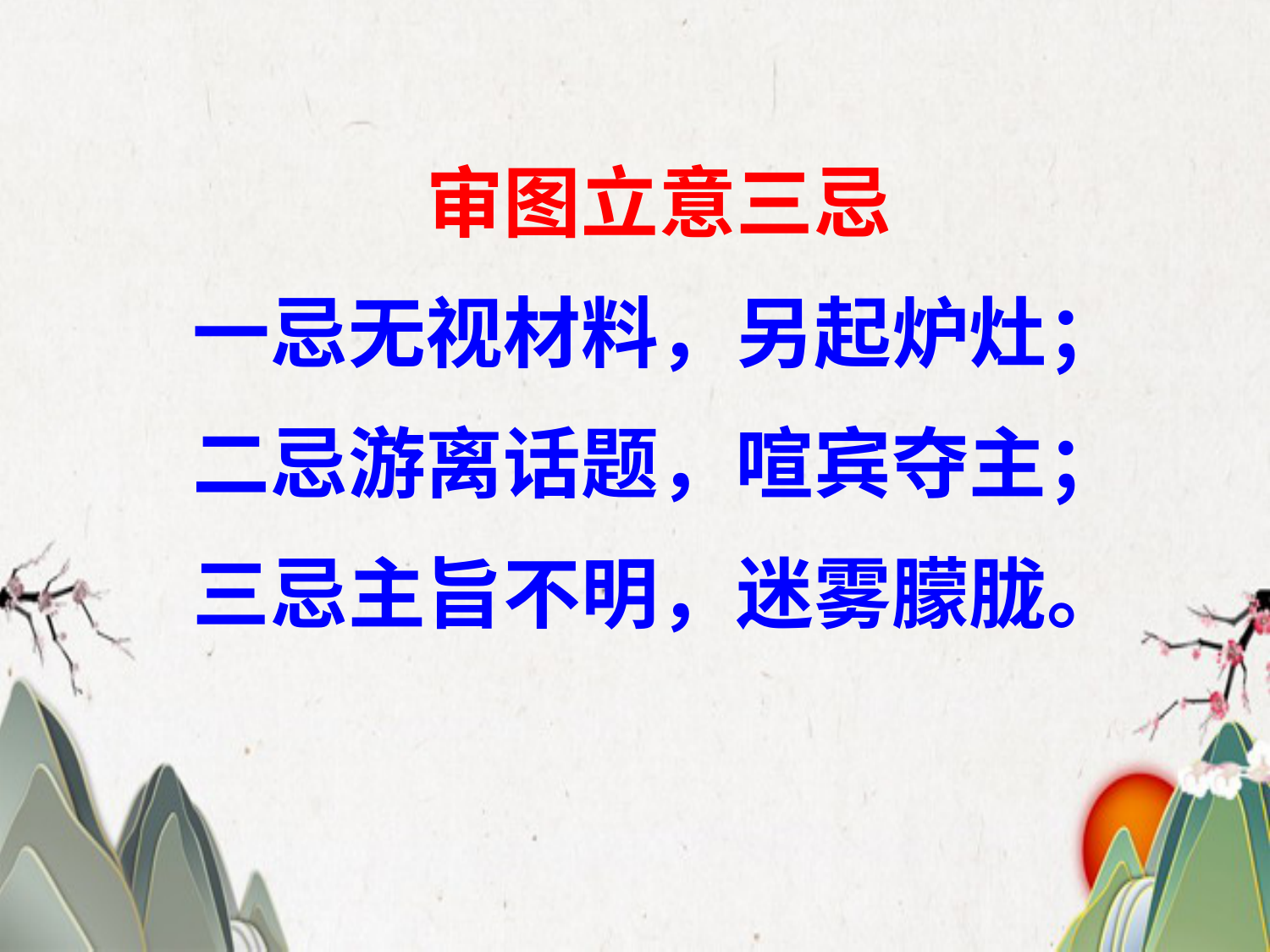

审图立意三忌
一忌无视材料，另起炉灶；
二忌游离话题，喧宾夺主；
三忌主旨不明，迷雾朦胧。